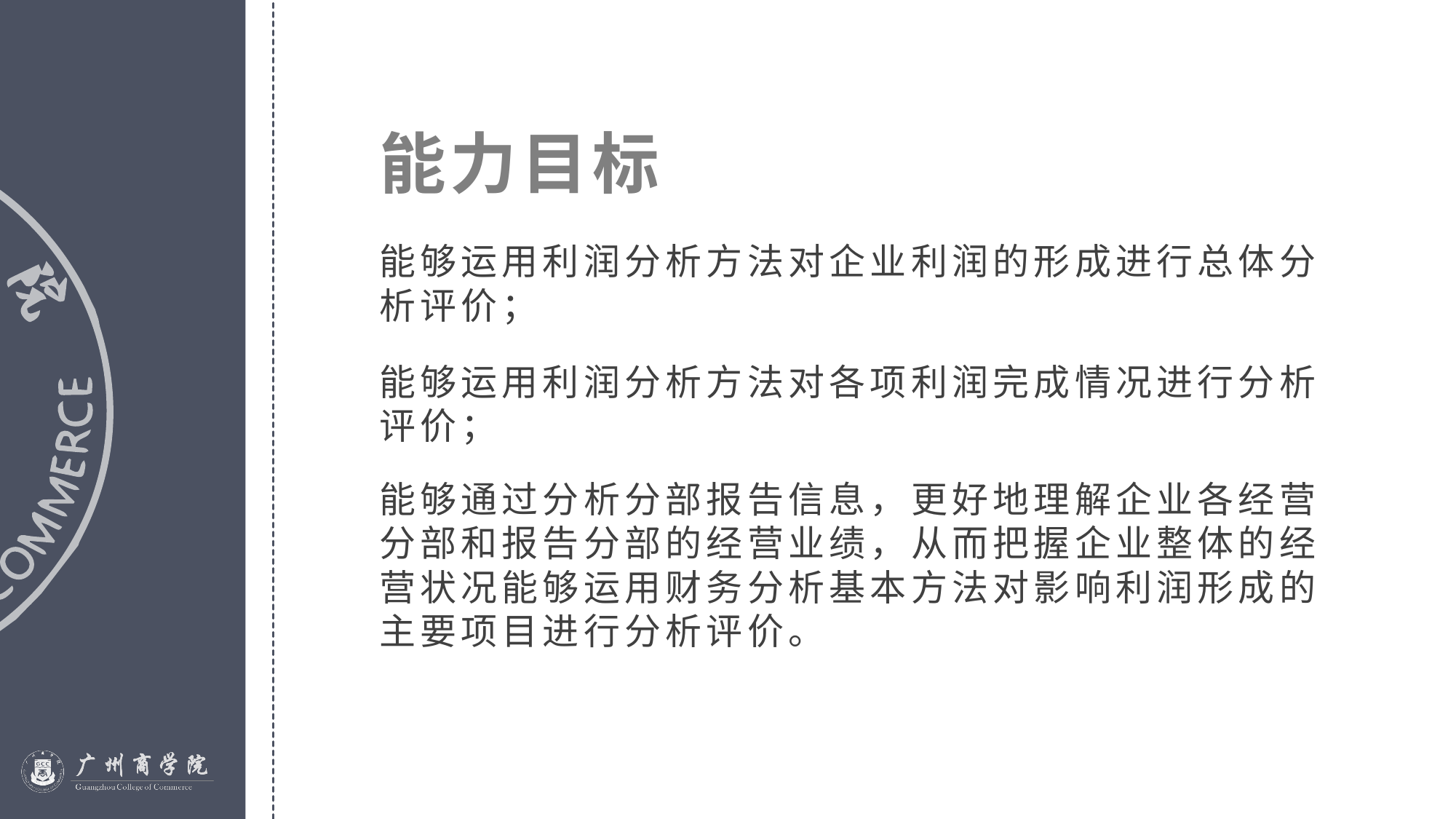

能力目标
能够运用利润分析方法对企业利润的形成进行总体分析评价；
能够运用利润分析方法对各项利润完成情况进行分析评价；
能够通过分析分部报告信息，更好地理解企业各经营分部和报告分部的经营业绩，从而把握企业整体的经营状况能够运用财务分析基本方法对影响利润形成的主要项目进行分析评价。